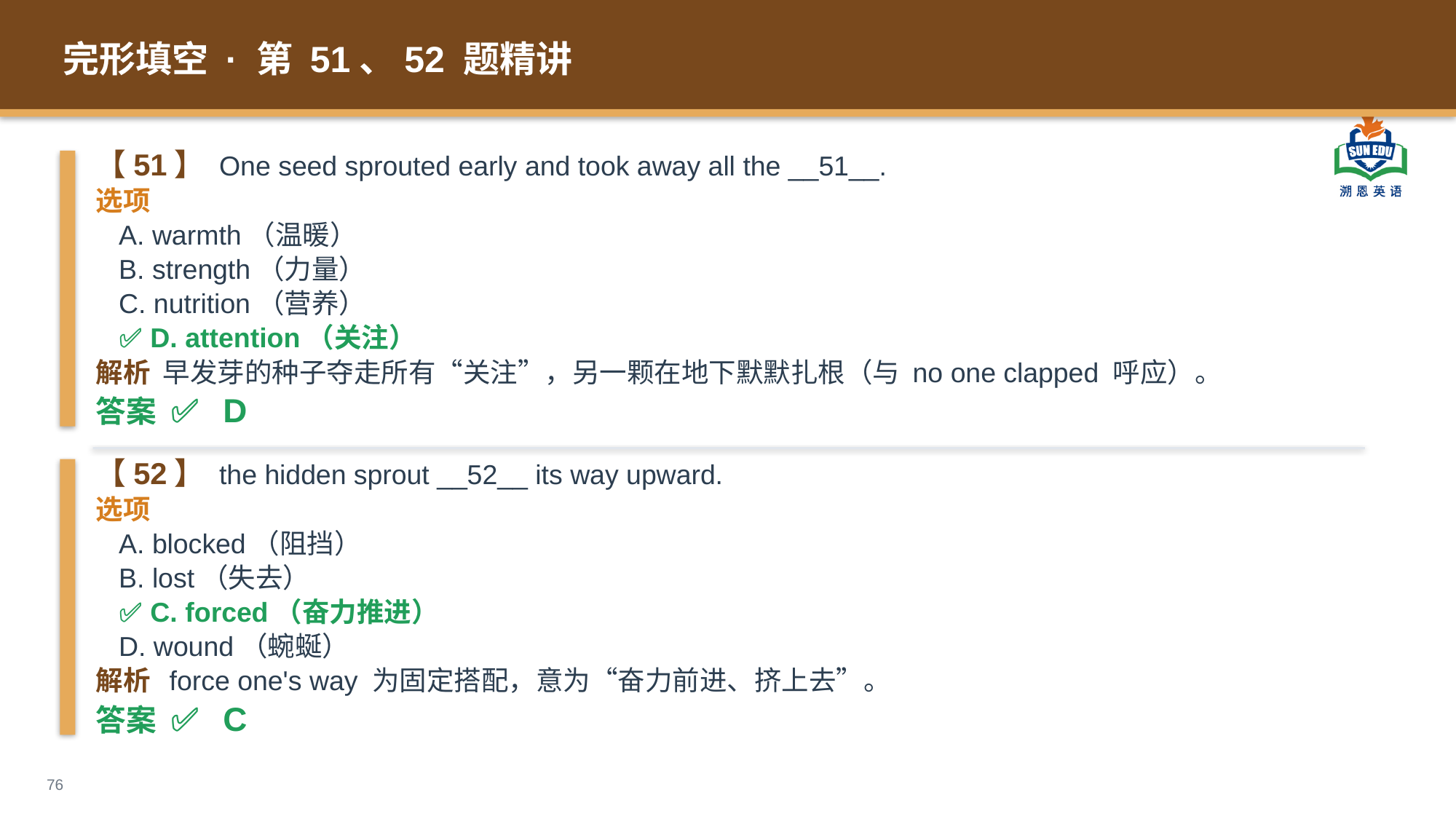

完形填空 · 第 51、52 题精讲

【51】 One seed sprouted early and took away all the __51__.
选项
   A. warmth（温暖）
   B. strength（力量）
   C. nutrition（营养）
   ✅ D. attention（关注）
解析  早发芽的种子夺走所有“关注”，另一颗在地下默默扎根（与 no one clapped 呼应）。
答案  ✅  D

【52】 the hidden sprout __52__ its way upward.
选项
   A. blocked（阻挡）
   B. lost（失去）
   ✅ C. forced（奋力推进）
   D. wound（蜿蜒）
解析  force one's way 为固定搭配，意为“奋力前进、挤上去”。
答案  ✅  C

76